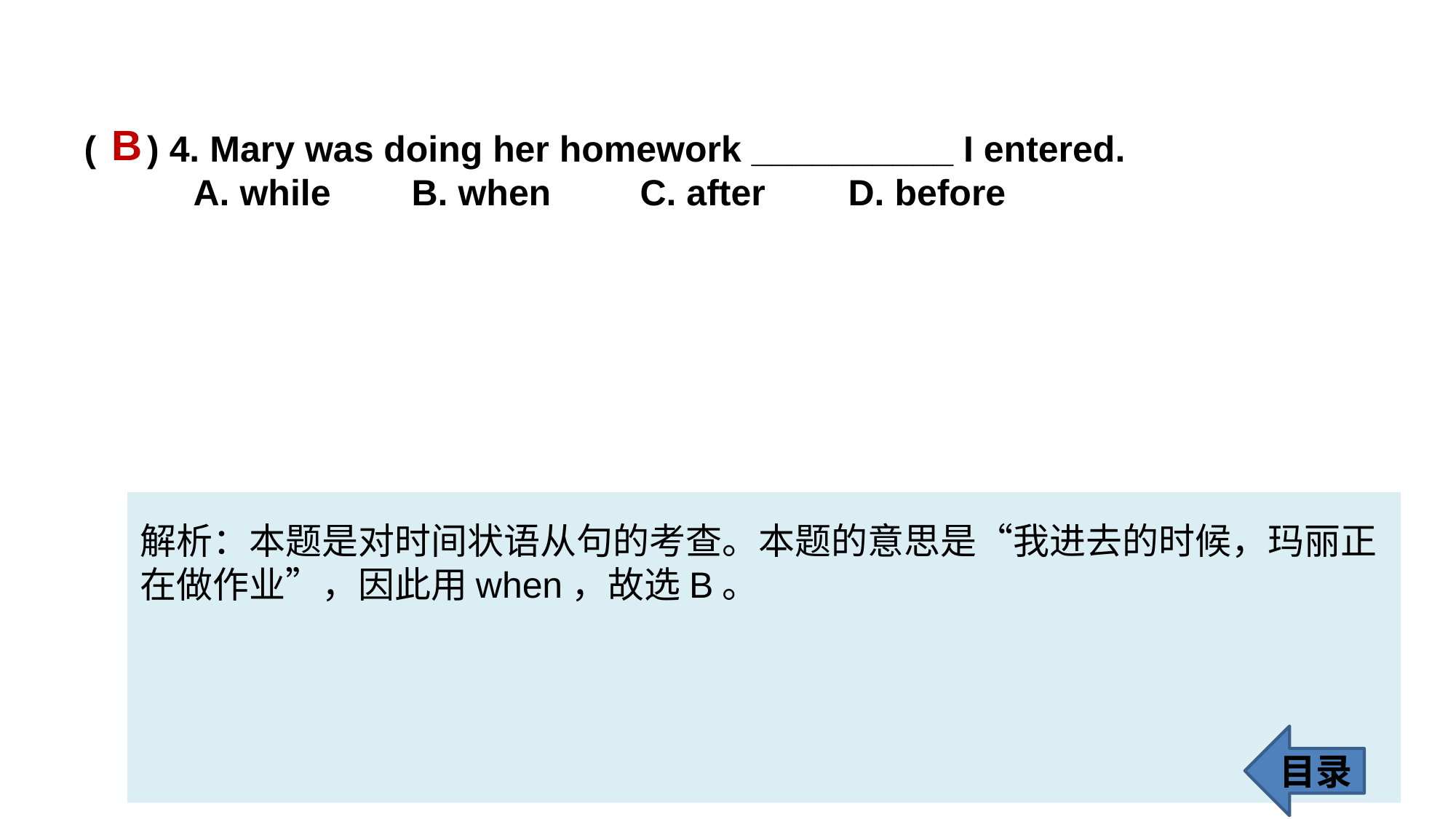

B
(     ) 4. Mary was doing her homework __________ I entered.
	A. while 	B. when	 C. after 	D. before

解析：本题是对时间状语从句的考查。本题的意思是“我进去的时候，玛丽正
在做作业”，因此用when，故选B。
目录
63